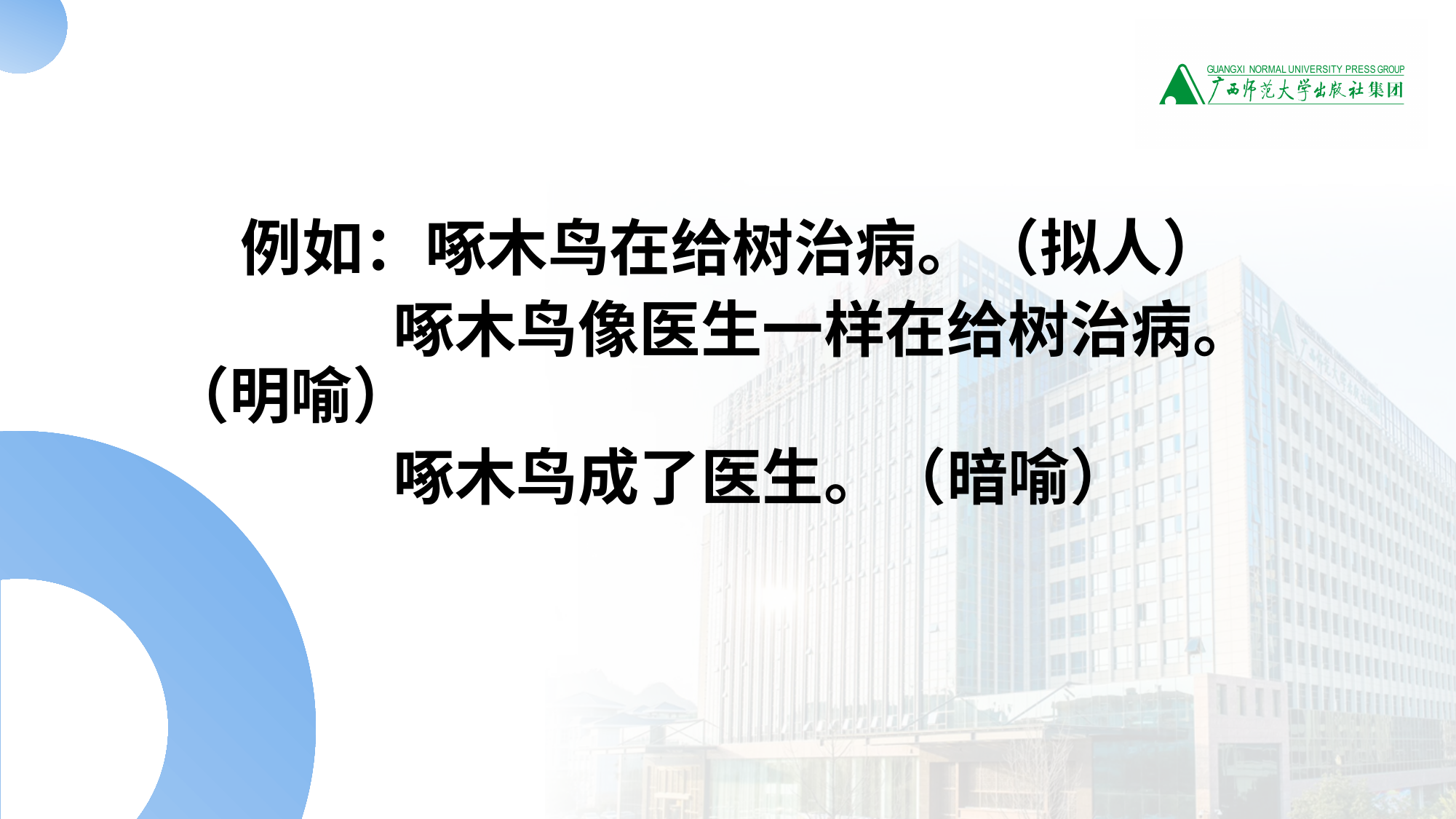

例如：啄木鸟在给树治病。（拟人）
                 啄木鸟像医生一样在给树治病。（明喻）
                 啄木鸟成了医生。（暗喻）